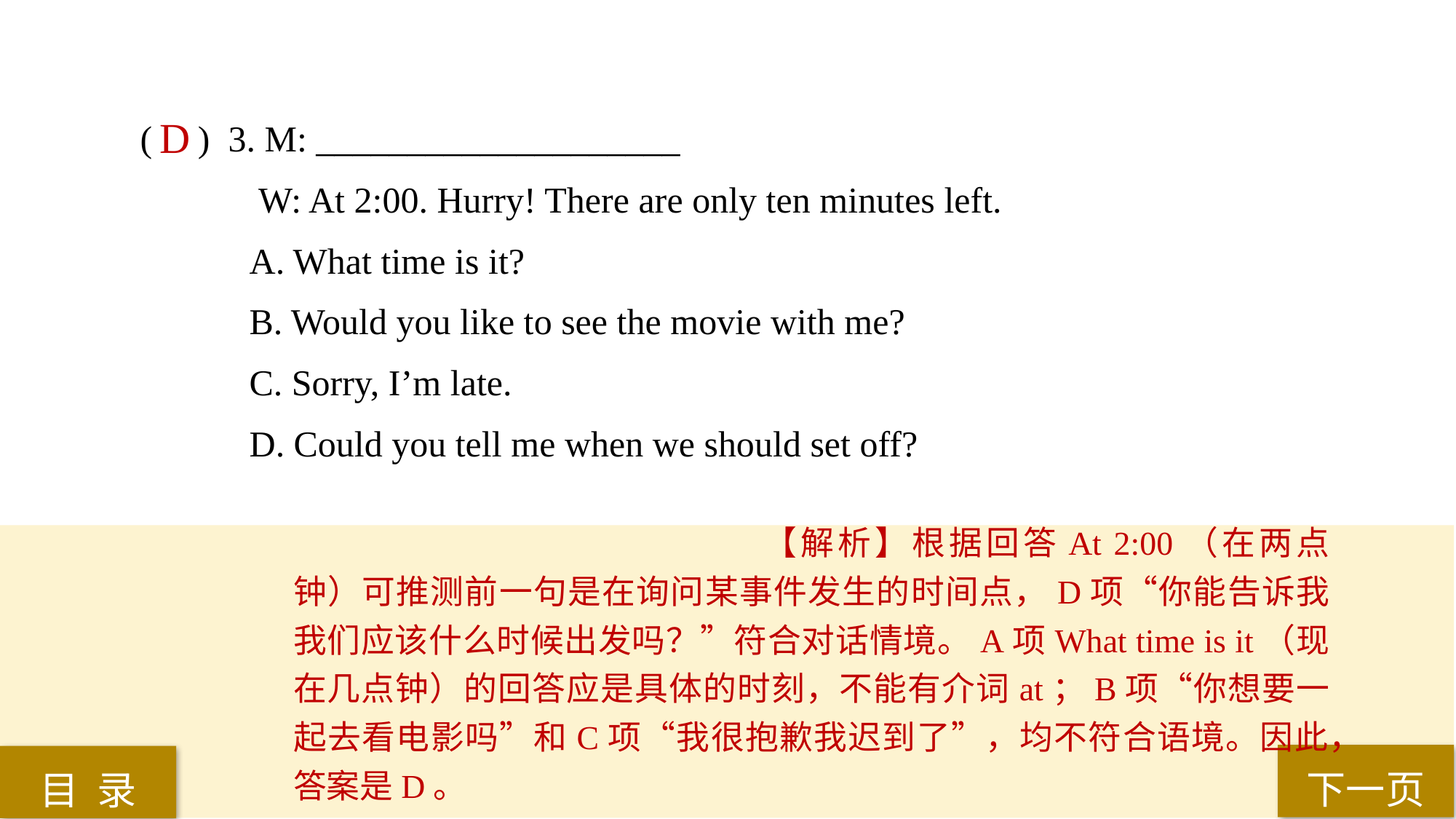

(     )  3. M: ____________________
 W: At 2:00. Hurry! There are only ten minutes left.
A. What time is it?
B. Would you like to see the movie with me?
C. Sorry, I’m late.
D. Could you tell me when we should set off?
 D
【解析】根据回答At 2:00（在两点钟）可推测前一句是在询问某事件发生的时间点，D项“你能告诉我我们应该什么时候出发吗？”符合对话情境。A项What time is it（现在几点钟）的回答应是具体的时刻，不能有介词at；B项“你想要一起去看电影吗”和C项“我很抱歉我迟到了”，均不符合语境。因此，答案是D。